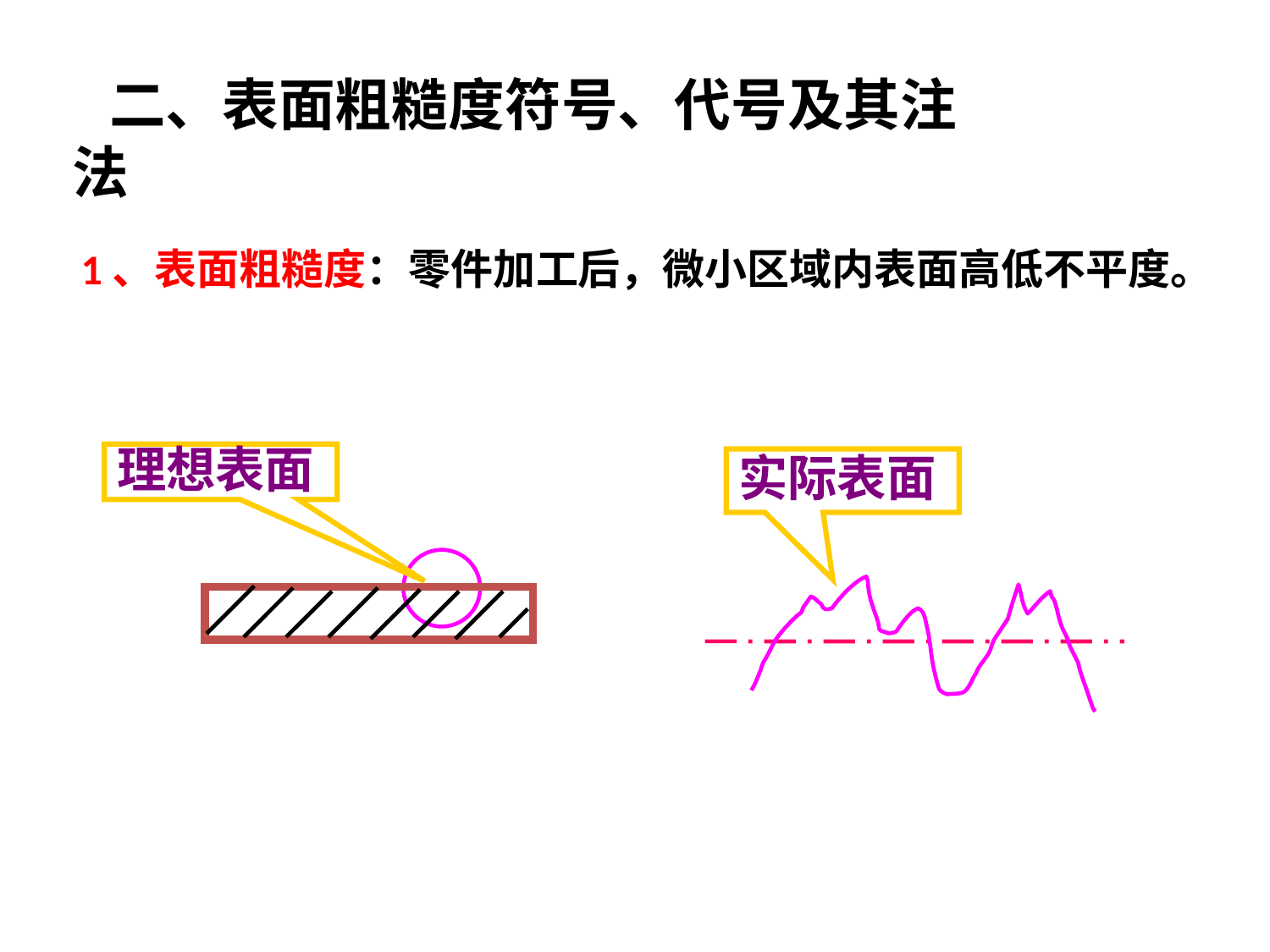

二、表面粗糙度符号、代号及其注法
1、表面粗糙度：零件加工后，微小区域内表面高低不平度。
理想表面
实际表面